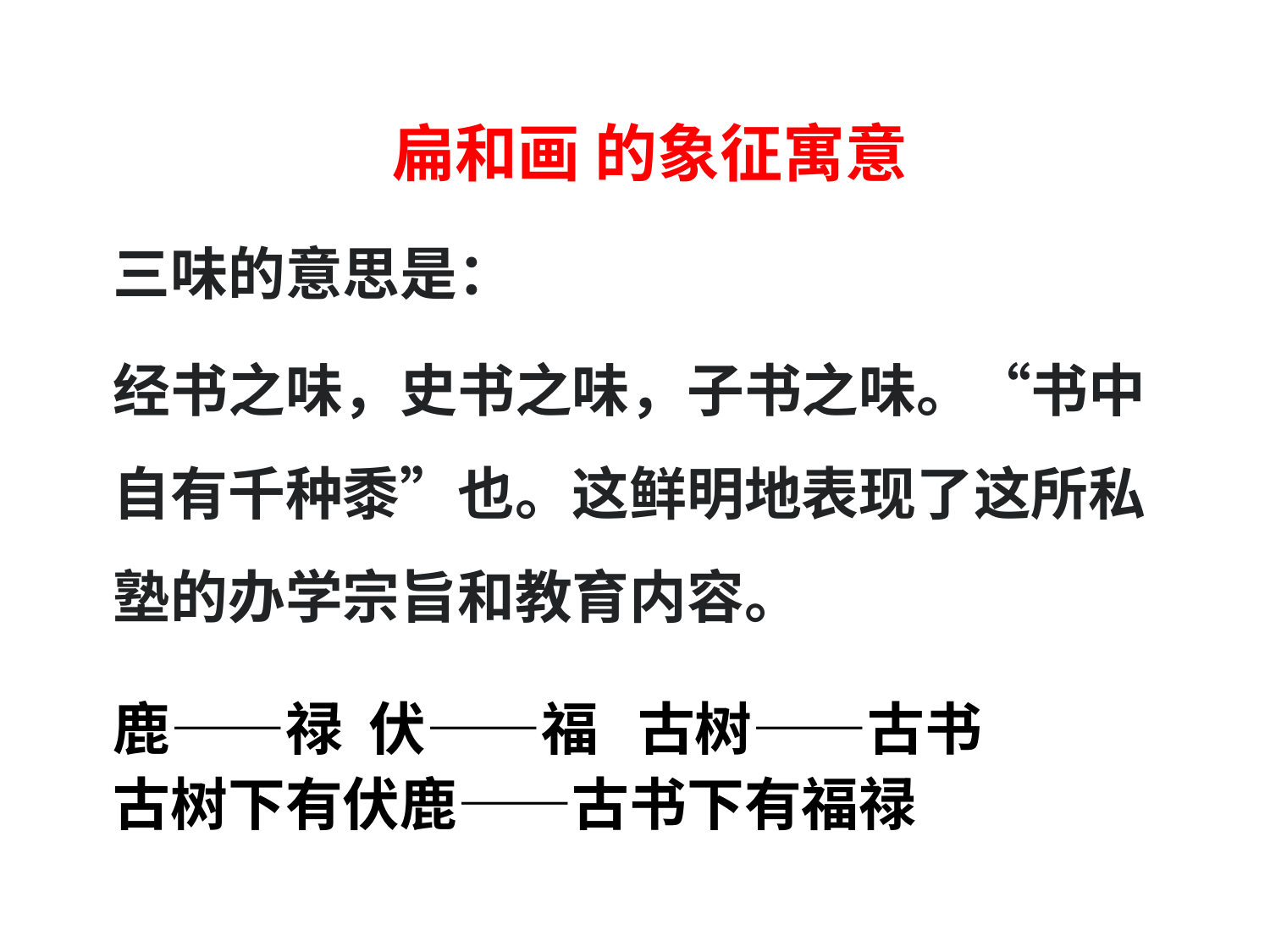

扁和画 的象征寓意
三味的意思是：
经书之味，史书之味，子书之味。“书中自有千种黍”也。这鲜明地表现了这所私塾的办学宗旨和教育内容。

鹿——禄  伏——福   古树——古书
古树下有伏鹿——古书下有福禄